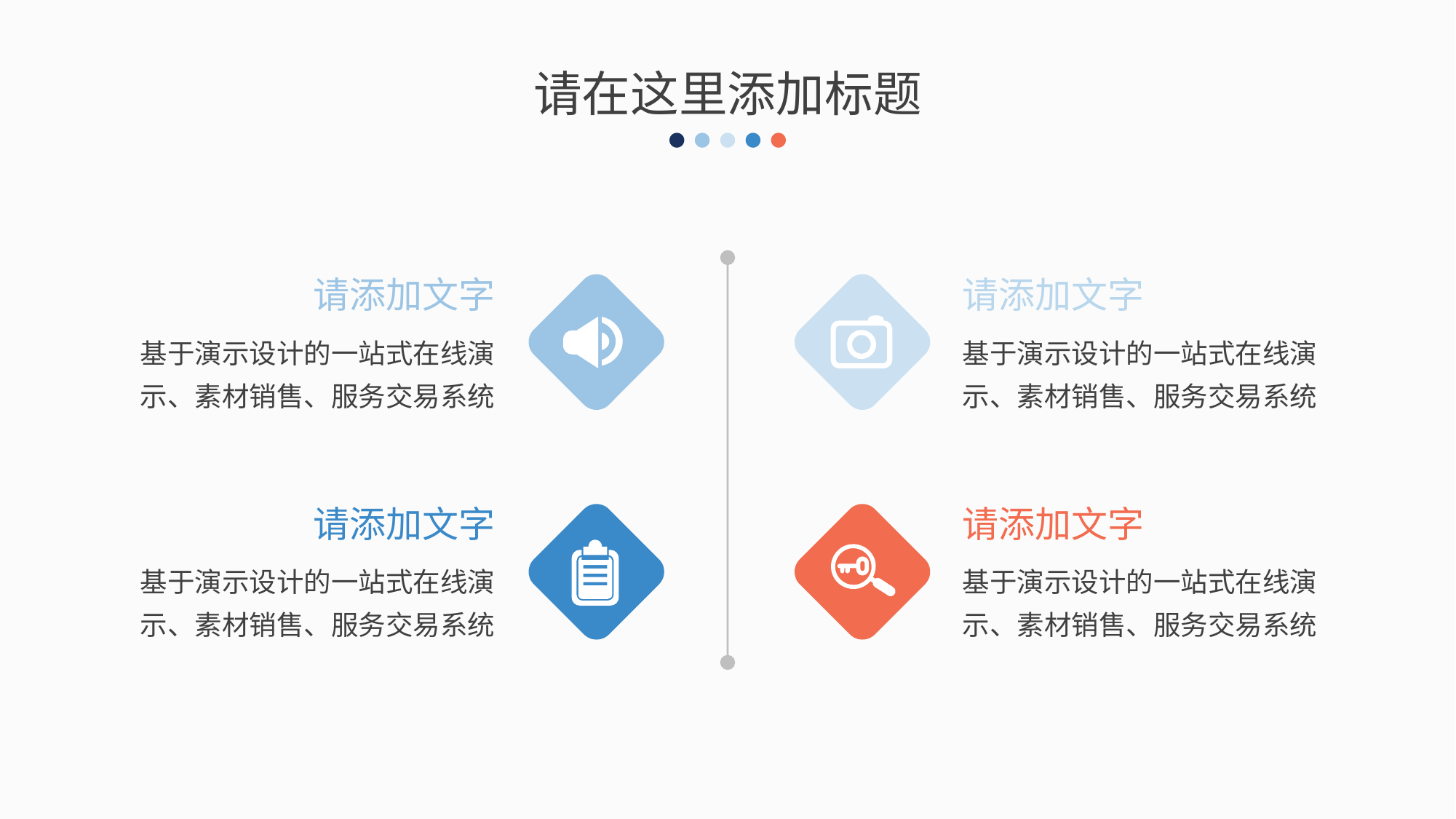

请在这里添加标题

请添加文字
请添加文字

基于演示设计的一站式在线演示、素材销售、服务交易系统
基于演示设计的一站式在线演示、素材销售、服务交易系统
请添加文字
请添加文字

基于演示设计的一站式在线演示、素材销售、服务交易系统
基于演示设计的一站式在线演示、素材销售、服务交易系统